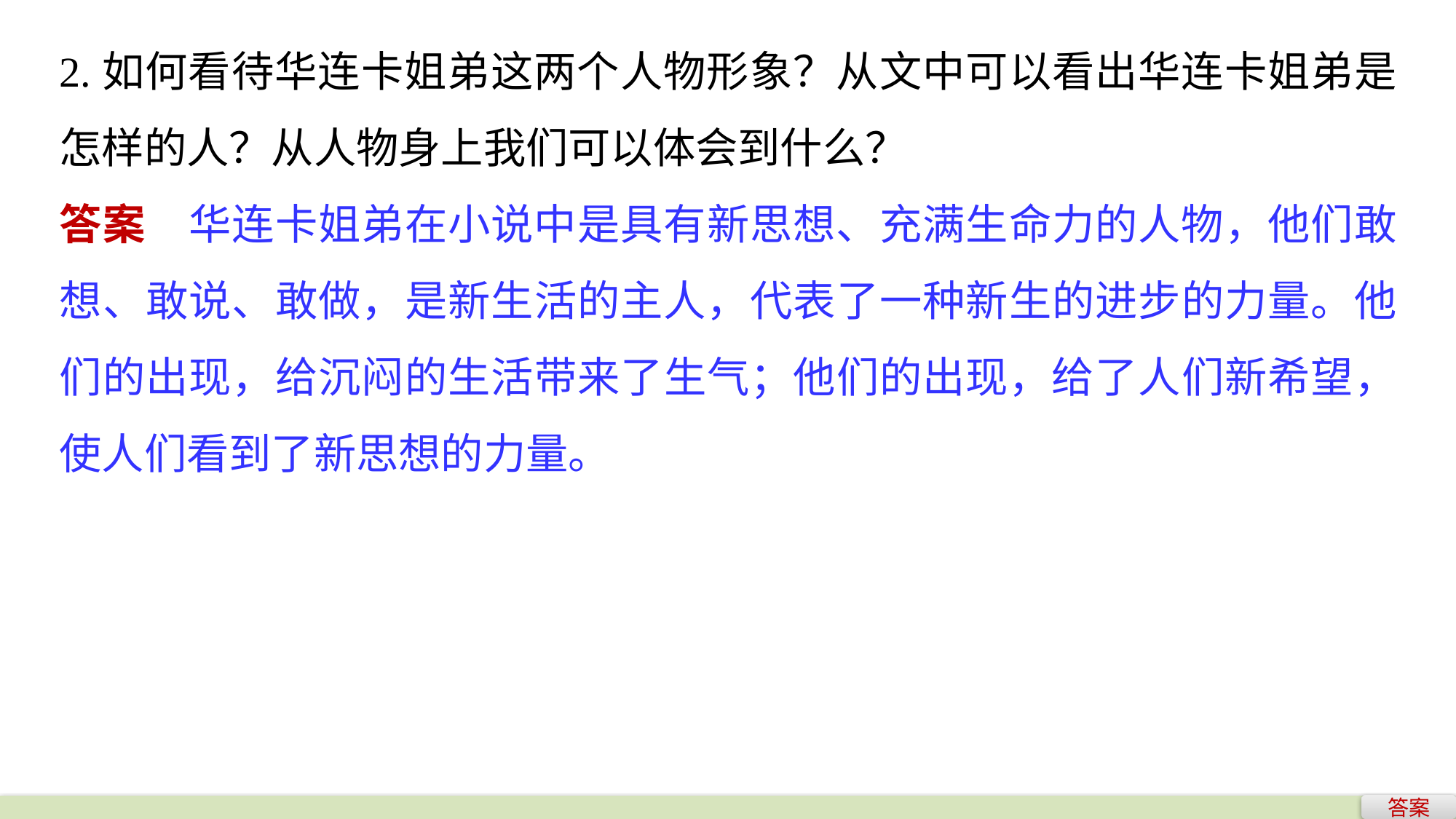

2.如何看待华连卡姐弟这两个人物形象？从文中可以看出华连卡姐弟是怎样的人？从人物身上我们可以体会到什么？
答案　华连卡姐弟在小说中是具有新思想、充满生命力的人物，他们敢想、敢说、敢做，是新生活的主人，代表了一种新生的进步的力量。他们的出现，给沉闷的生活带来了生气；他们的出现，给了人们新希望，使人们看到了新思想的力量。
答案